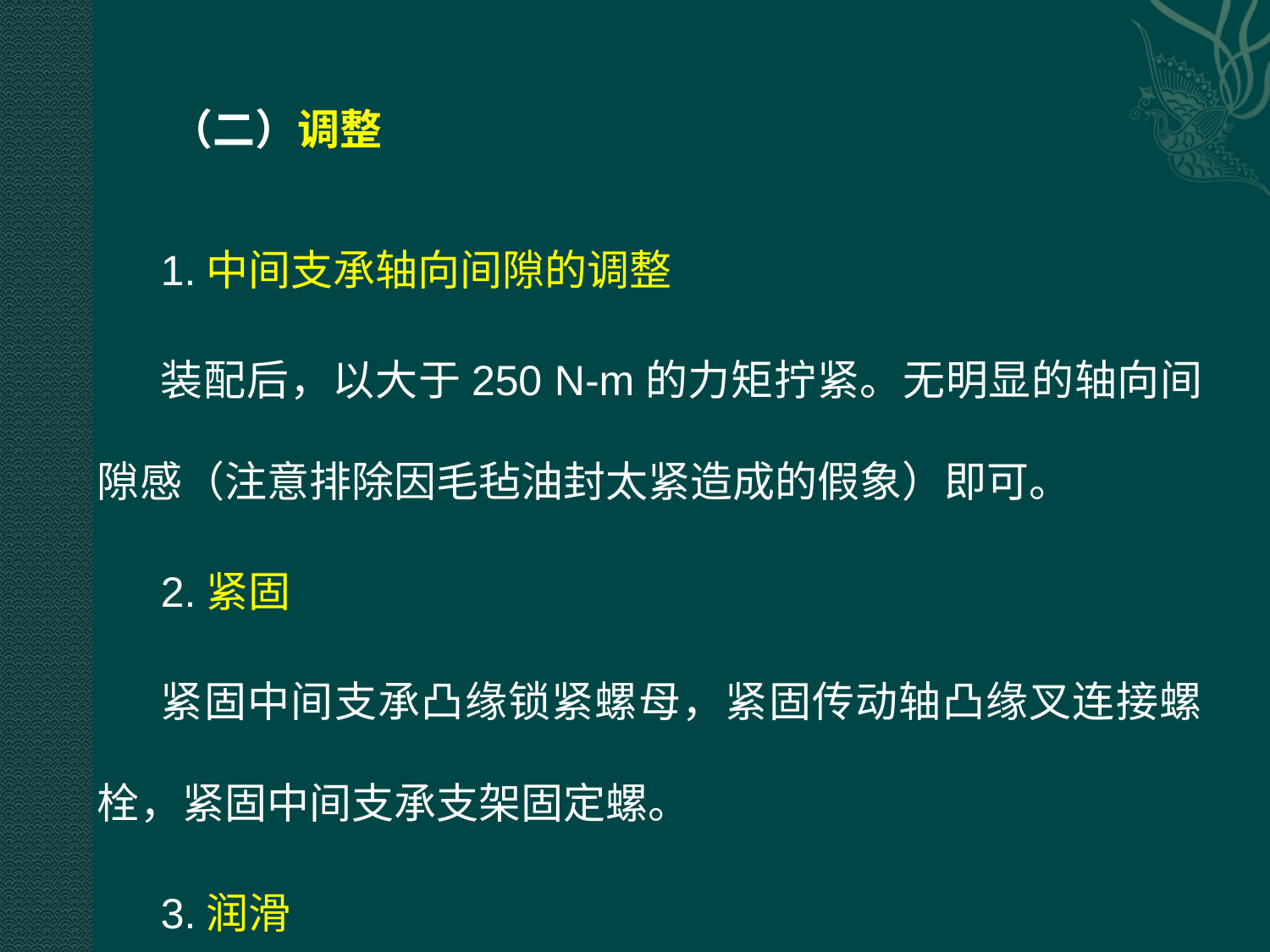

（二）调整
1.中间支承轴向间隙的调整
装配后，以大于250 N-m的力矩拧紧。无明显的轴向间隙感（注意排除因毛毡油封太紧造成的假象）即可。
2.紧固
紧固中间支承凸缘锁紧螺母，紧固传动轴凸缘叉连接螺栓，紧固中间支承支架固定螺。
3.润滑